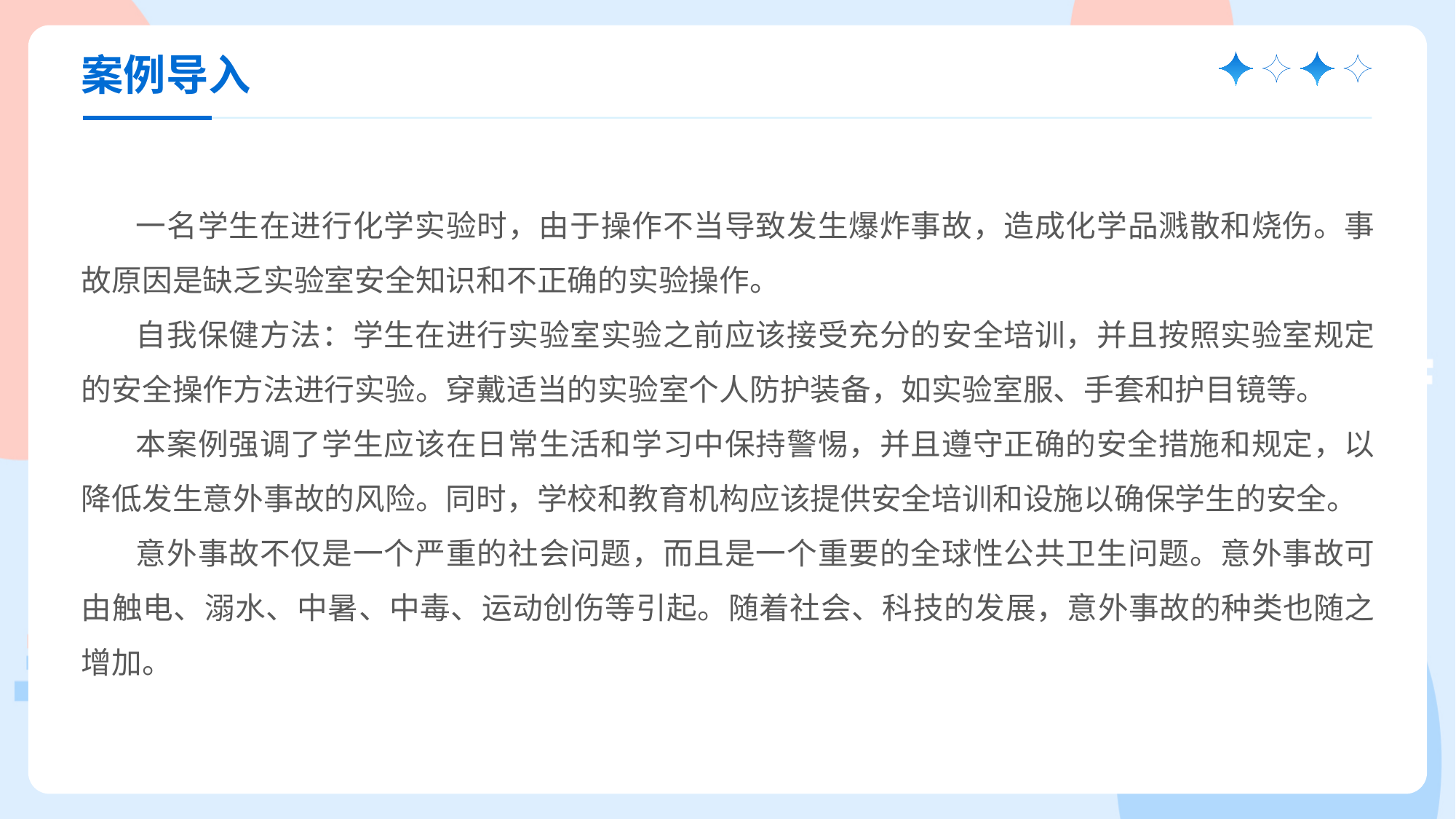

案例导入
一名学生在进行化学实验时，由于操作不当导致发生爆炸事故，造成化学品溅散和烧伤。事故原因是缺乏实验室安全知识和不正确的实验操作。
自我保健方法：学生在进行实验室实验之前应该接受充分的安全培训，并且按照实验室规定的安全操作方法进行实验。穿戴适当的实验室个人防护装备，如实验室服、手套和护目镜等。
本案例强调了学生应该在日常生活和学习中保持警惕，并且遵守正确的安全措施和规定，以降低发生意外事故的风险。同时，学校和教育机构应该提供安全培训和设施以确保学生的安全。
意外事故不仅是一个严重的社会问题，而且是一个重要的全球性公共卫生问题。意外事故可由触电、溺水、中暑、中毒、运动创伤等引起。随着社会、科技的发展，意外事故的种类也随之增加。